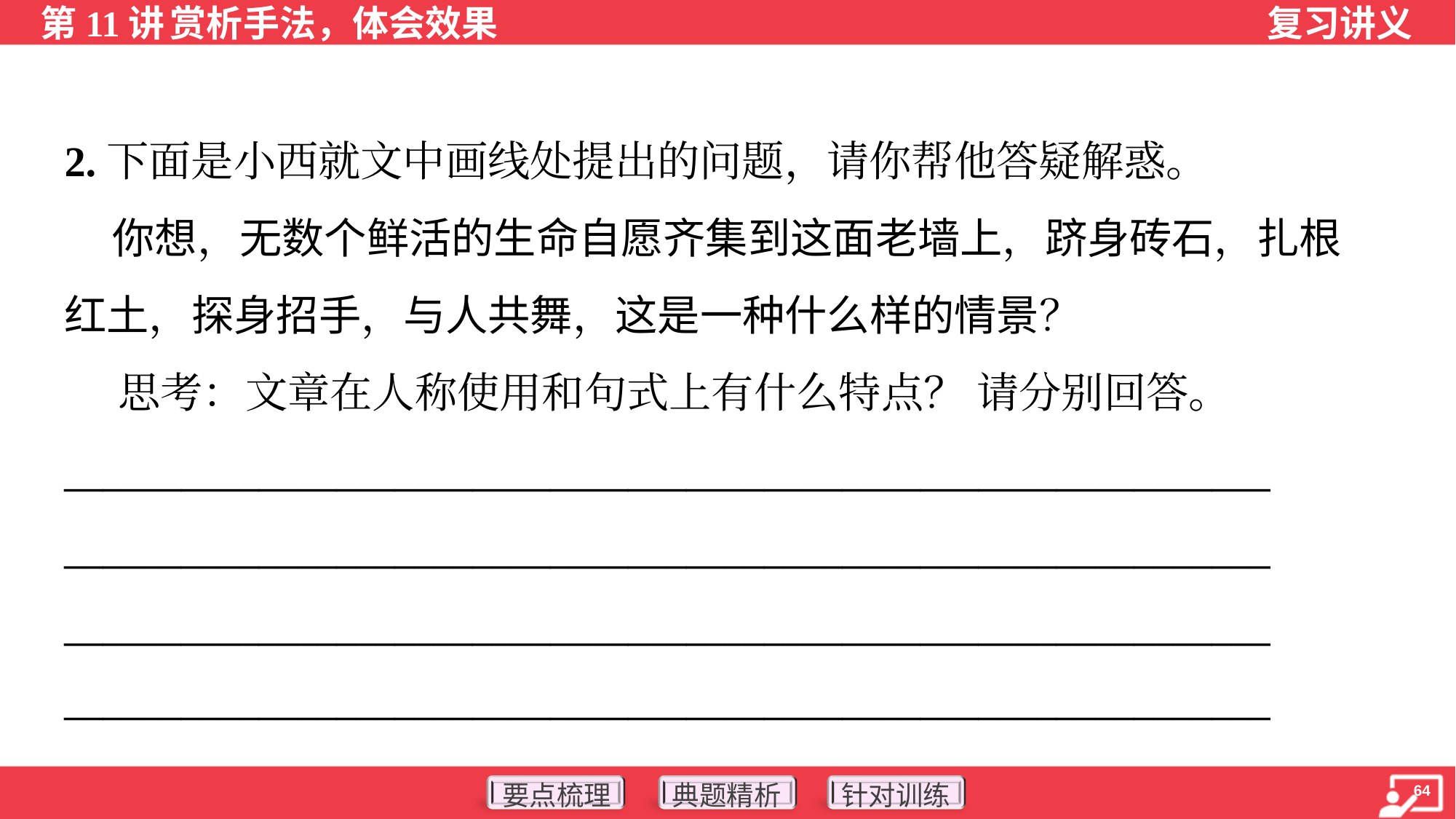

2.下面是小西就文中画线处提出的问题，请你帮他答疑解惑。
    你想，无数个鲜活的生命自愿齐集到这面老墙上，跻身砖石，扎根
红土，探身招手，与人共舞，这是一种什么样的情景？
    思考：文章在人称使用和句式上有什么特点？ 请分别回答。
______________________________________________________________
______________________________________________________________
______________________________________________________________
______________________________________________________________